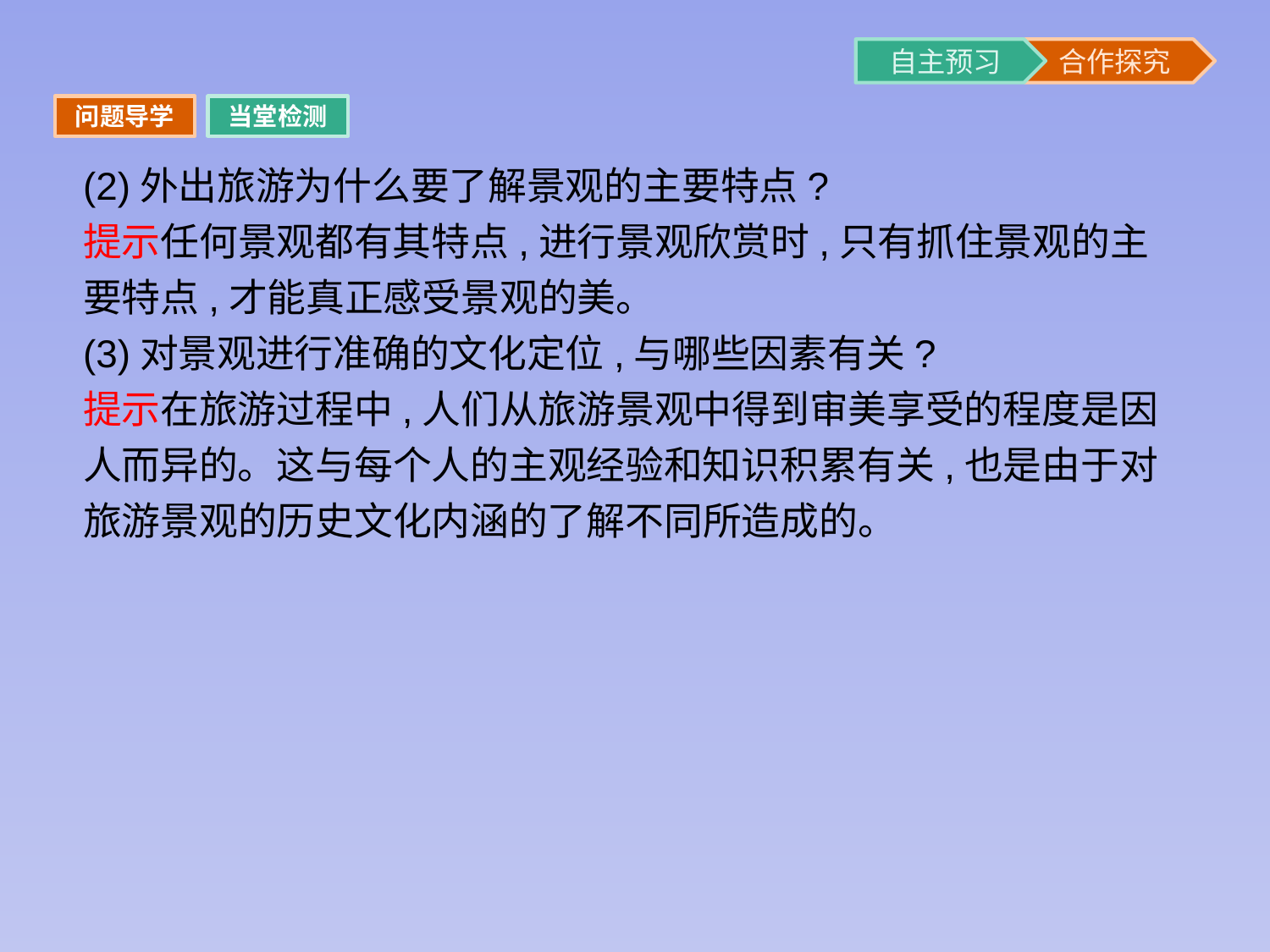

问题导学
当堂检测
(2)外出旅游为什么要了解景观的主要特点?
提示任何景观都有其特点,进行景观欣赏时,只有抓住景观的主要特点,才能真正感受景观的美。
(3)对景观进行准确的文化定位,与哪些因素有关?
提示在旅游过程中,人们从旅游景观中得到审美享受的程度是因人而异的。这与每个人的主观经验和知识积累有关,也是由于对旅游景观的历史文化内涵的了解不同所造成的。